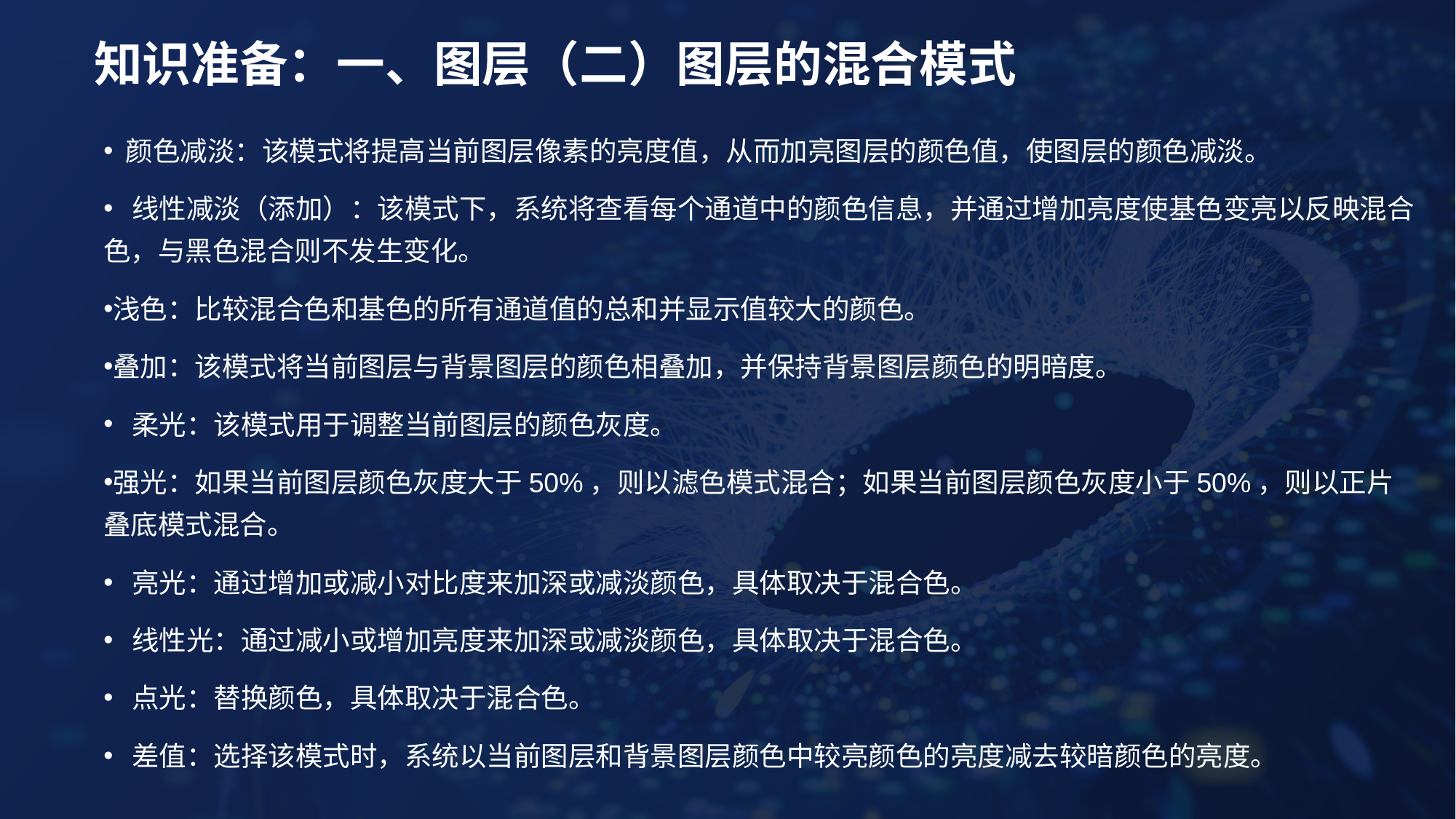

# 知识准备：一、图层（二）图层的混合模式
 颜色减淡：该模式将提高当前图层像素的亮度值，从而加亮图层的颜色值，使图层的颜色减淡。
  线性减淡（添加）：该模式下，系统将查看每个通道中的颜色信息，并通过增加亮度使基色变亮以反映混合色，与黑色混合则不发生变化。
浅色：比较混合色和基色的所有通道值的总和并显示值较大的颜色。
叠加：该模式将当前图层与背景图层的颜色相叠加，并保持背景图层颜色的明暗度。
  柔光：该模式用于调整当前图层的颜色灰度。
强光：如果当前图层颜色灰度大于50%，则以滤色模式混合；如果当前图层颜色灰度小于50%，则以正片叠底模式混合。
  亮光：通过增加或减小对比度来加深或减淡颜色，具体取决于混合色。
  线性光：通过减小或增加亮度来加深或减淡颜色，具体取决于混合色。
  点光：替换颜色，具体取决于混合色。
  差值：选择该模式时，系统以当前图层和背景图层颜色中较亮颜色的亮度减去较暗颜色的亮度。